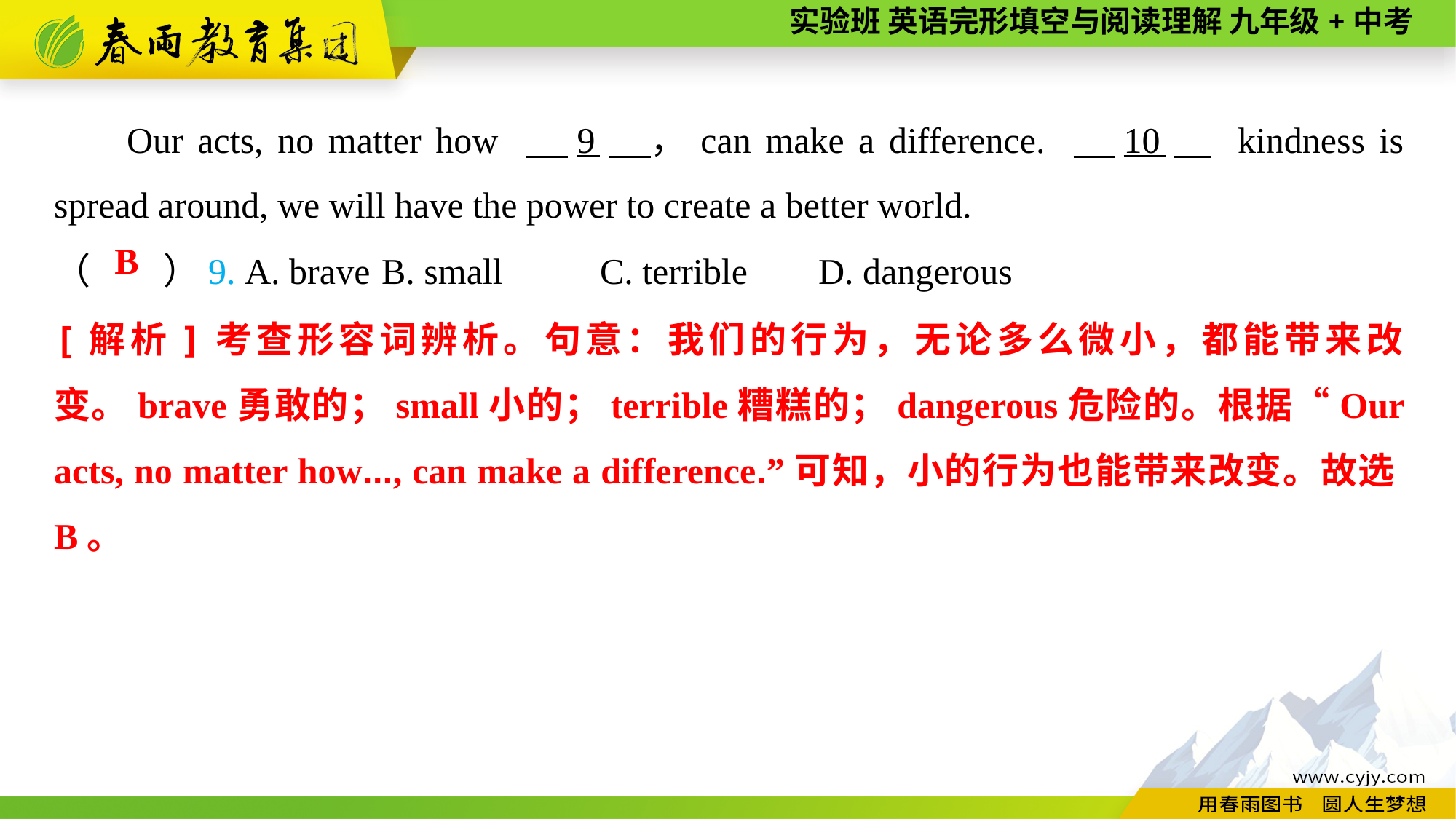

Our acts, no matter how 　9　，can make a difference. 　10　 kindness is spread around, we will have the power to create a better world.
（　　）9. A. brave	B. small	C. terrible	D. dangerous
B
[解析]考查形容词辨析。句意：我们的行为，无论多么微小，都能带来改变。brave勇敢的；small小的；terrible糟糕的；dangerous危险的。根据“Our acts, no matter how..., can make a difference.”可知，小的行为也能带来改变。故选B。